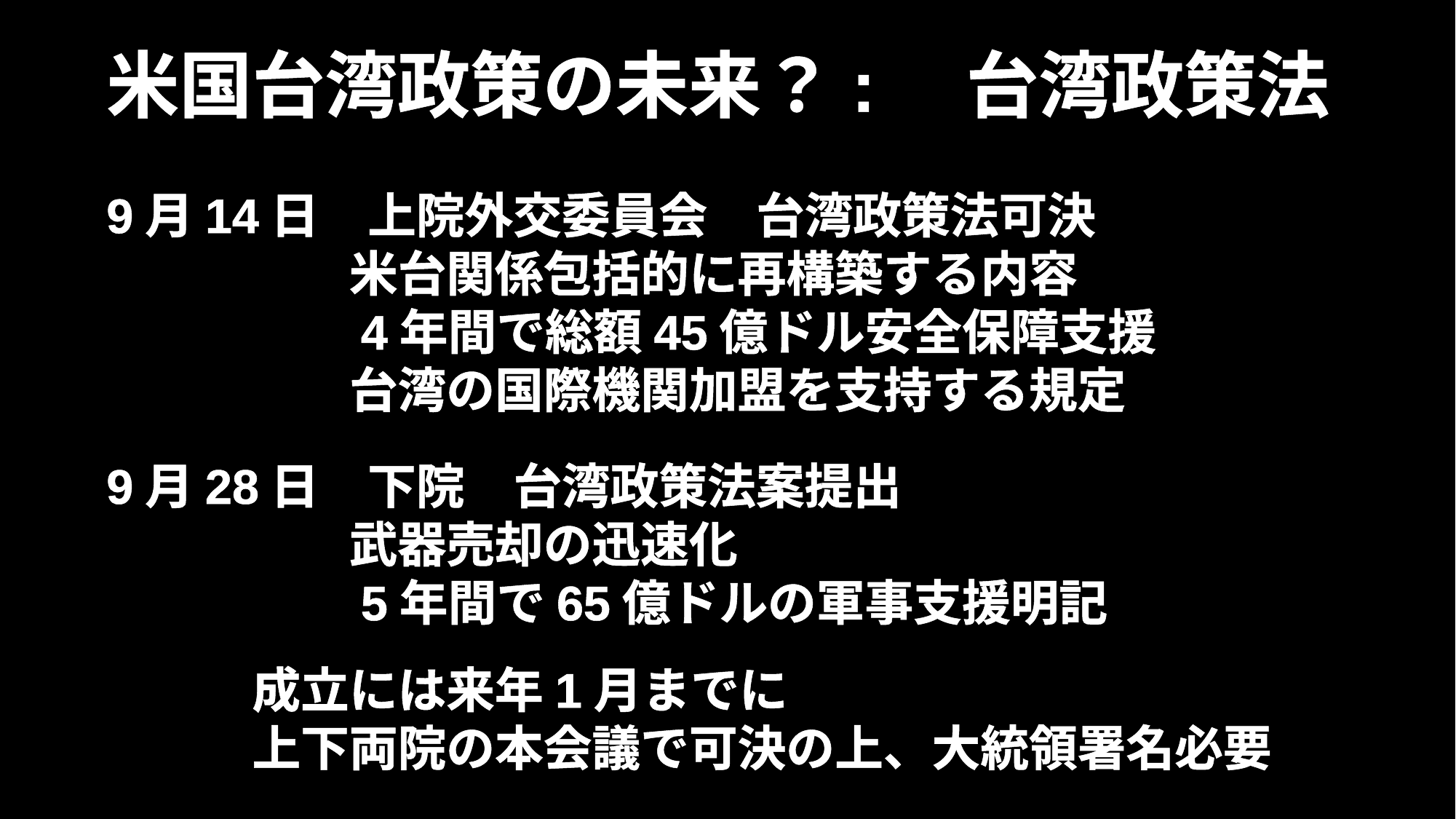

米国台湾政策の未来？:　台湾政策法

9月14日　上院外交委員会　台湾政策法可決
　　　　　米台関係包括的に再構築する内容
　　　　　4年間で総額45億ドル安全保障支援
　　　　　台湾の国際機関加盟を支持する規定

9月28日　下院　台湾政策法案提出
　　　　　武器売却の迅速化
　　　　　5年間で65億ドルの軍事支援明記
　　　成立には来年1月までに
　　　上下両院の本会議で可決の上、大統領署名必要